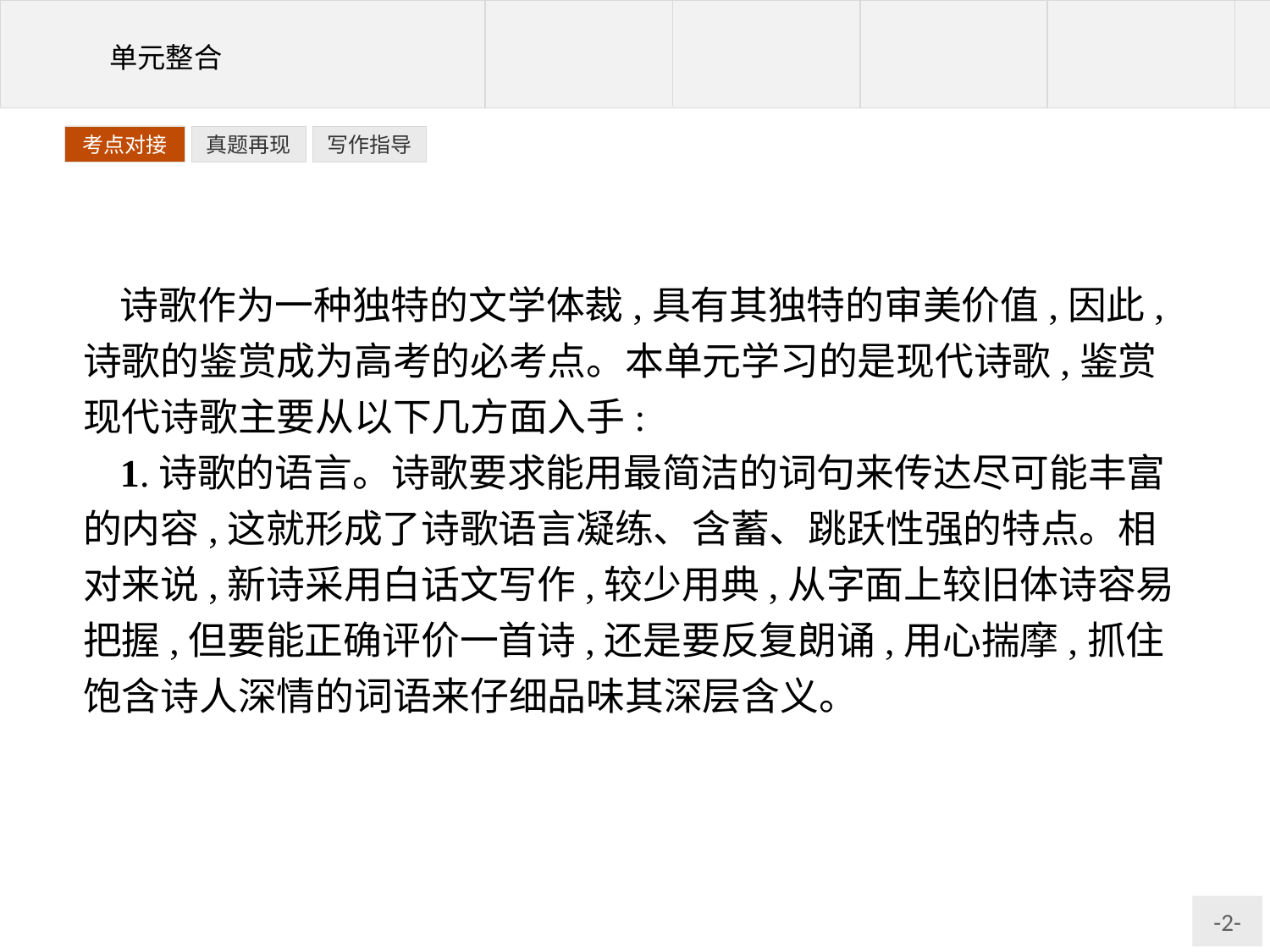

写作指导
考点对接
真题再现
诗歌作为一种独特的文学体裁,具有其独特的审美价值,因此,诗歌的鉴赏成为高考的必考点。本单元学习的是现代诗歌,鉴赏现代诗歌主要从以下几方面入手:
1.诗歌的语言。诗歌要求能用最简洁的词句来传达尽可能丰富的内容,这就形成了诗歌语言凝练、含蓄、跳跃性强的特点。相对来说,新诗采用白话文写作,较少用典,从字面上较旧体诗容易把握,但要能正确评价一首诗,还是要反复朗诵,用心揣摩,抓住饱含诗人深情的词语来仔细品味其深层含义。